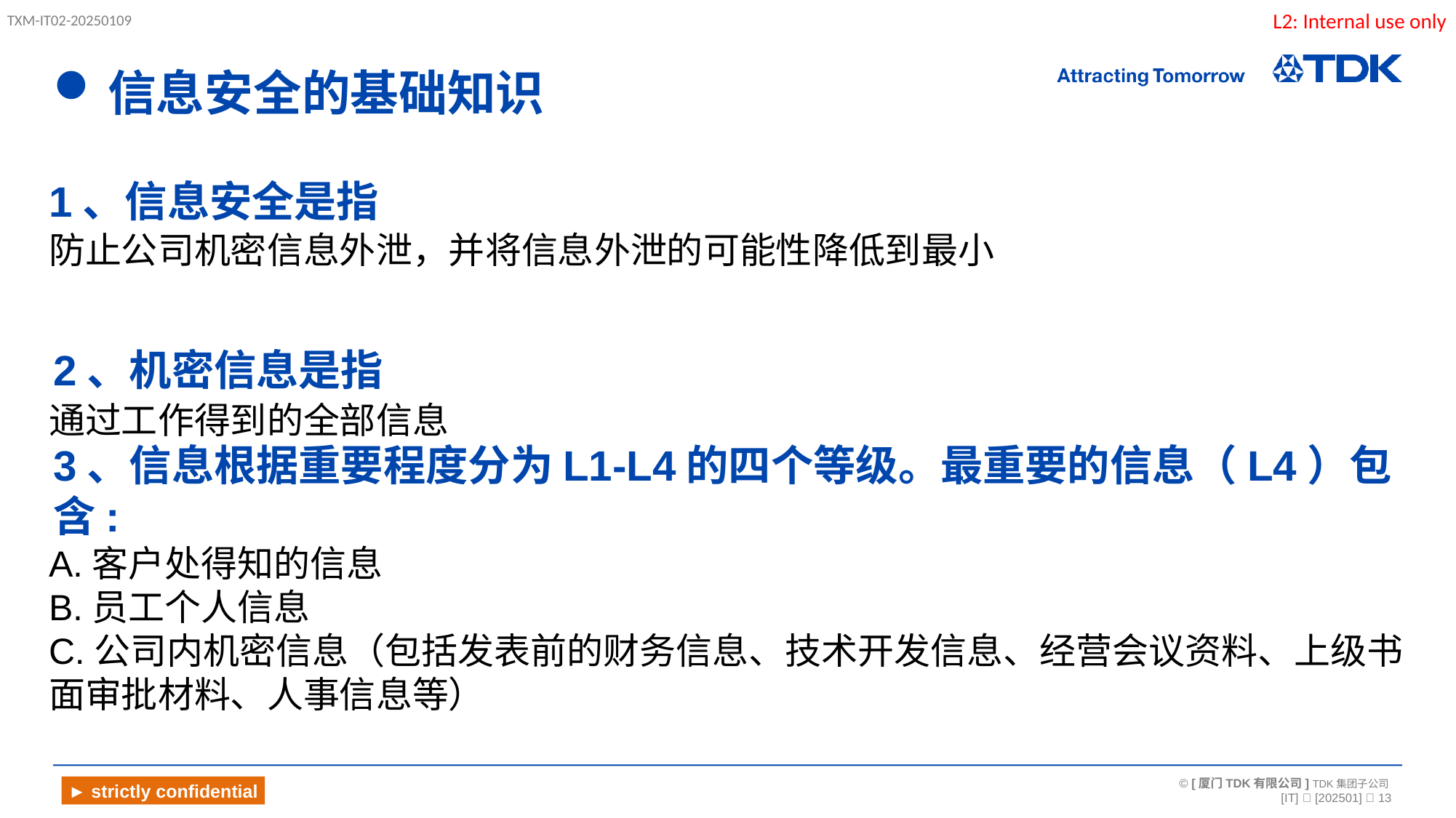

# 信息安全的基础知识
1、信息安全是指
防止公司机密信息外泄，并将信息外泄的可能性降低到最小
2、机密信息是指

通过工作得到的全部信息
3、信息根据重要程度分为L1-L4的四个等级。最重要的信息（L4）包含:
A.客户处得知的信息
B.员工个人信息
C.公司内机密信息（包括发表前的财务信息、技术开发信息、经营会议资料、上级书面审批材料、人事信息等）